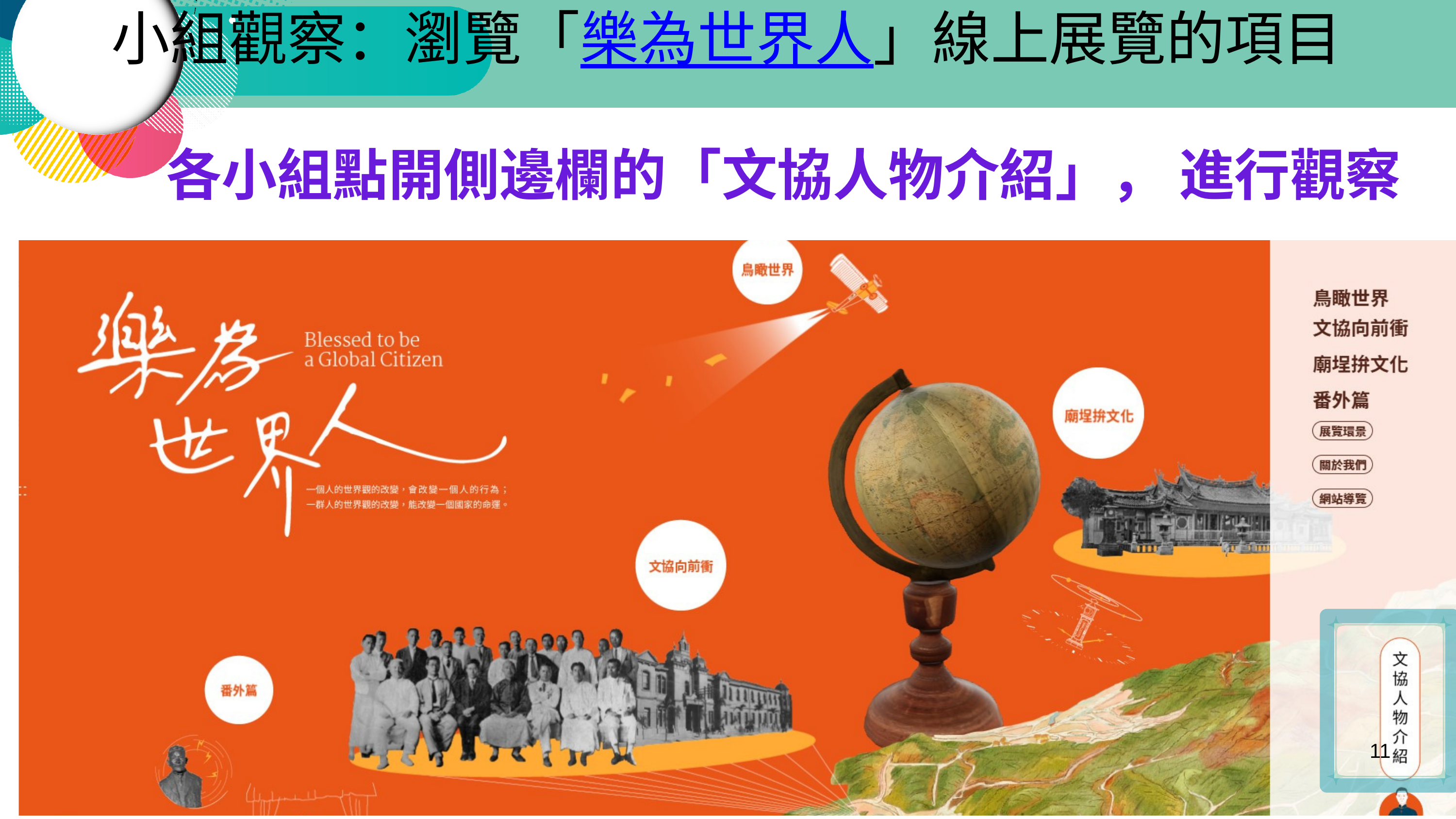

小組觀察：瀏覽「樂為世界人」線上展覽的項目
 各小組點開側邊欄的「文協人物介紹」， 進行觀察

11